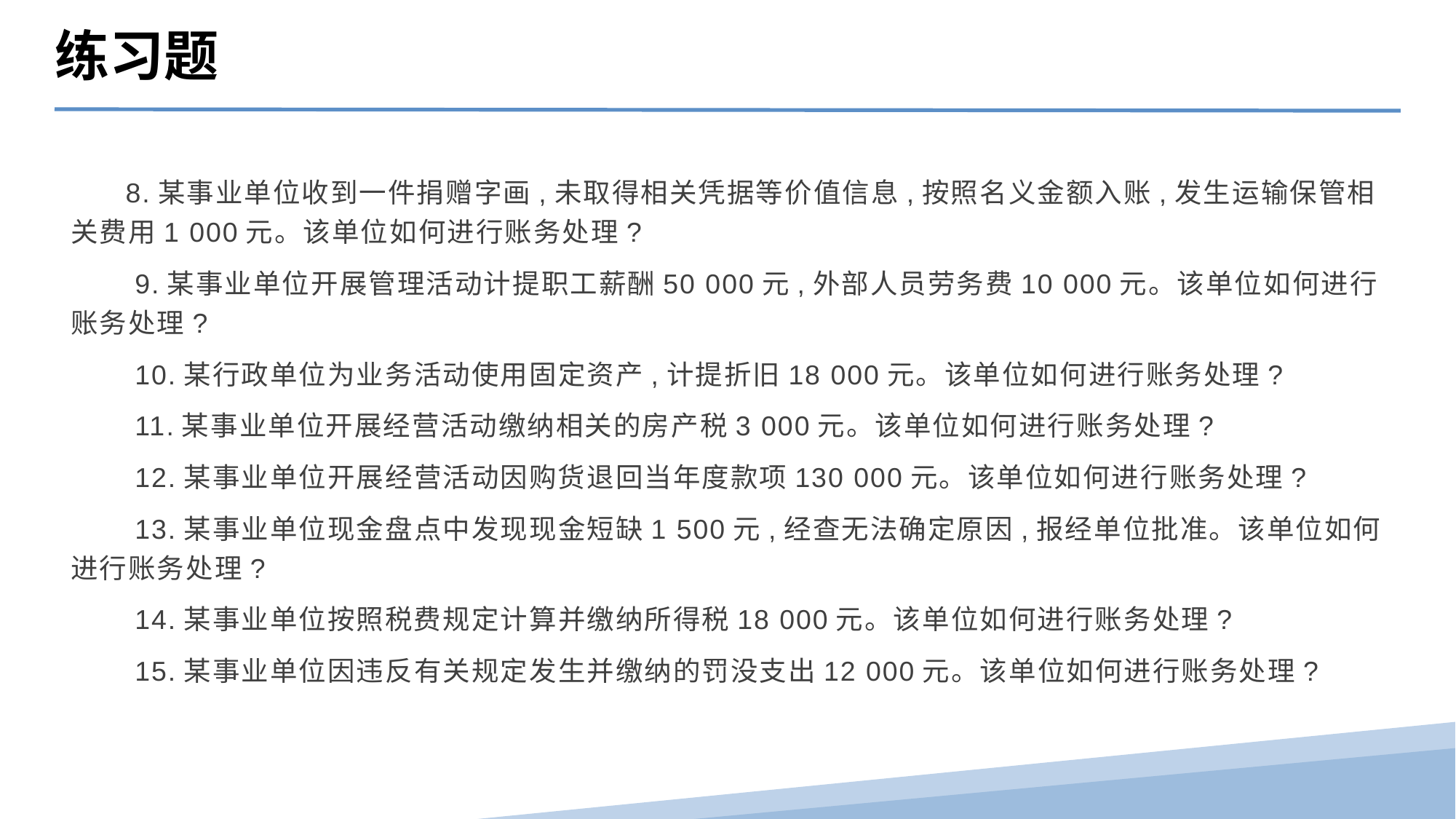

练习题
      8.某事业单位收到一件捐赠字画,未取得相关凭据等价值信息,按照名义金额入账,发生运输保管相关费用1 000元。该单位如何进行账务处理?
　　9.某事业单位开展管理活动计提职工薪酬50 000元,外部人员劳务费10 000元。该单位如何进行账务处理?
　　10.某行政单位为业务活动使用固定资产,计提折旧18 000元。该单位如何进行账务处理?
　　11.某事业单位开展经营活动缴纳相关的房产税3 000元。该单位如何进行账务处理?
　　12.某事业单位开展经营活动因购货退回当年度款项130 000元。该单位如何进行账务处理?
　　13.某事业单位现金盘点中发现现金短缺1 500元,经查无法确定原因,报经单位批准。该单位如何进行账务处理?
　　14.某事业单位按照税费规定计算并缴纳所得税18 000元。该单位如何进行账务处理?
　　15.某事业单位因违反有关规定发生并缴纳的罚没支出12 000元。该单位如何进行账务处理?